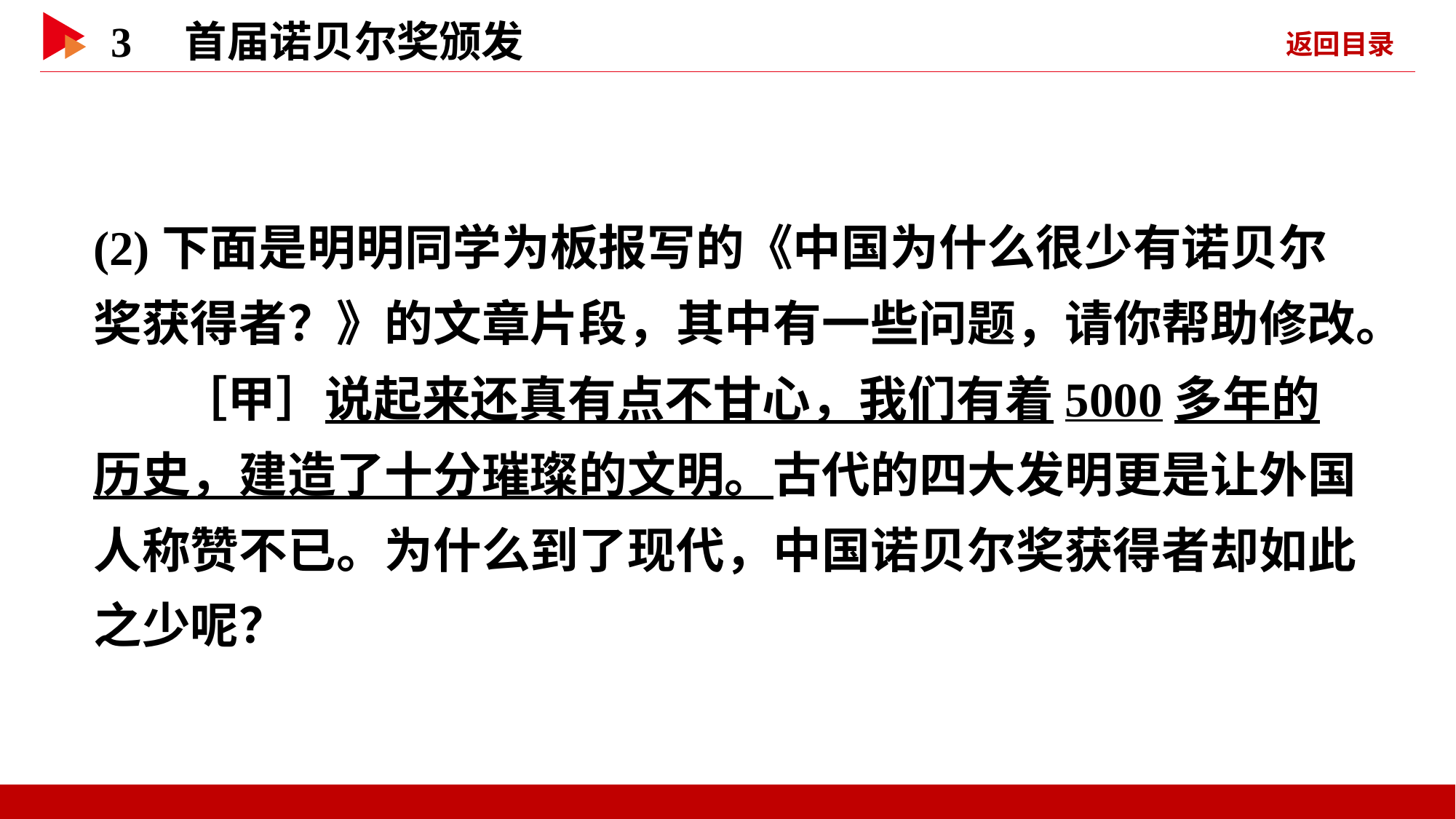

(2)下面是明明同学为板报写的《中国为什么很少有诺贝尔奖获得者？》的文章片段，其中有一些问题，请你帮助修改。
［甲］说起来还真有点不甘心，我们有着5000多年的历史，建造了十分璀璨的文明。古代的四大发明更是让外国人称赞不已。为什么到了现代，中国诺贝尔奖获得者却如此之少呢？